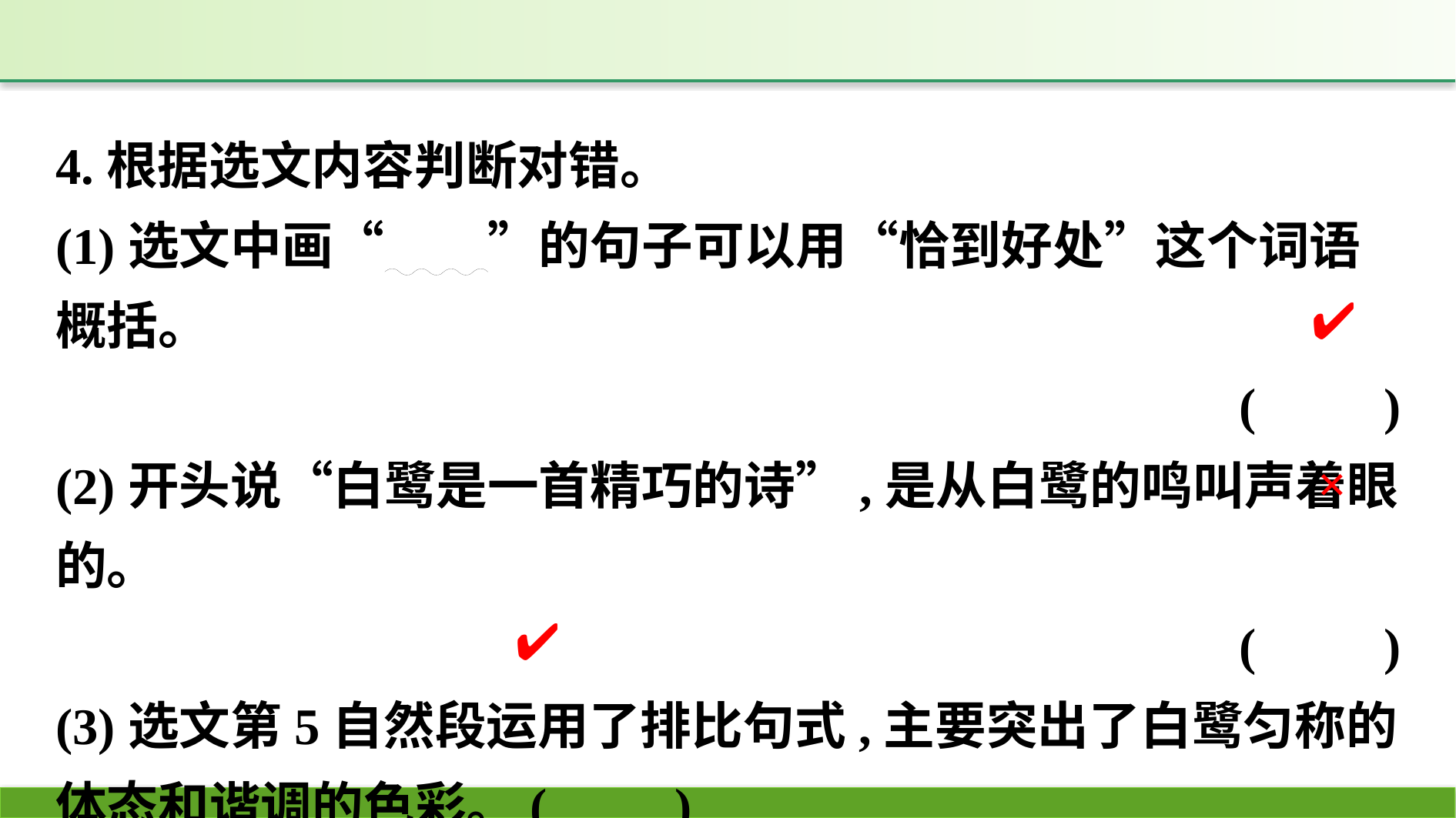

4.根据选文内容判断对错。
(1)选文中画“　　”的句子可以用“恰到好处”这个词语概括。
(　　)
(2)开头说“白鹭是一首精巧的诗”,是从白鹭的鸣叫声着眼的。
(　　)
(3)选文第5自然段运用了排比句式,主要突出了白鹭匀称的体态和谐调的色彩。(　　)
✔
×
✔